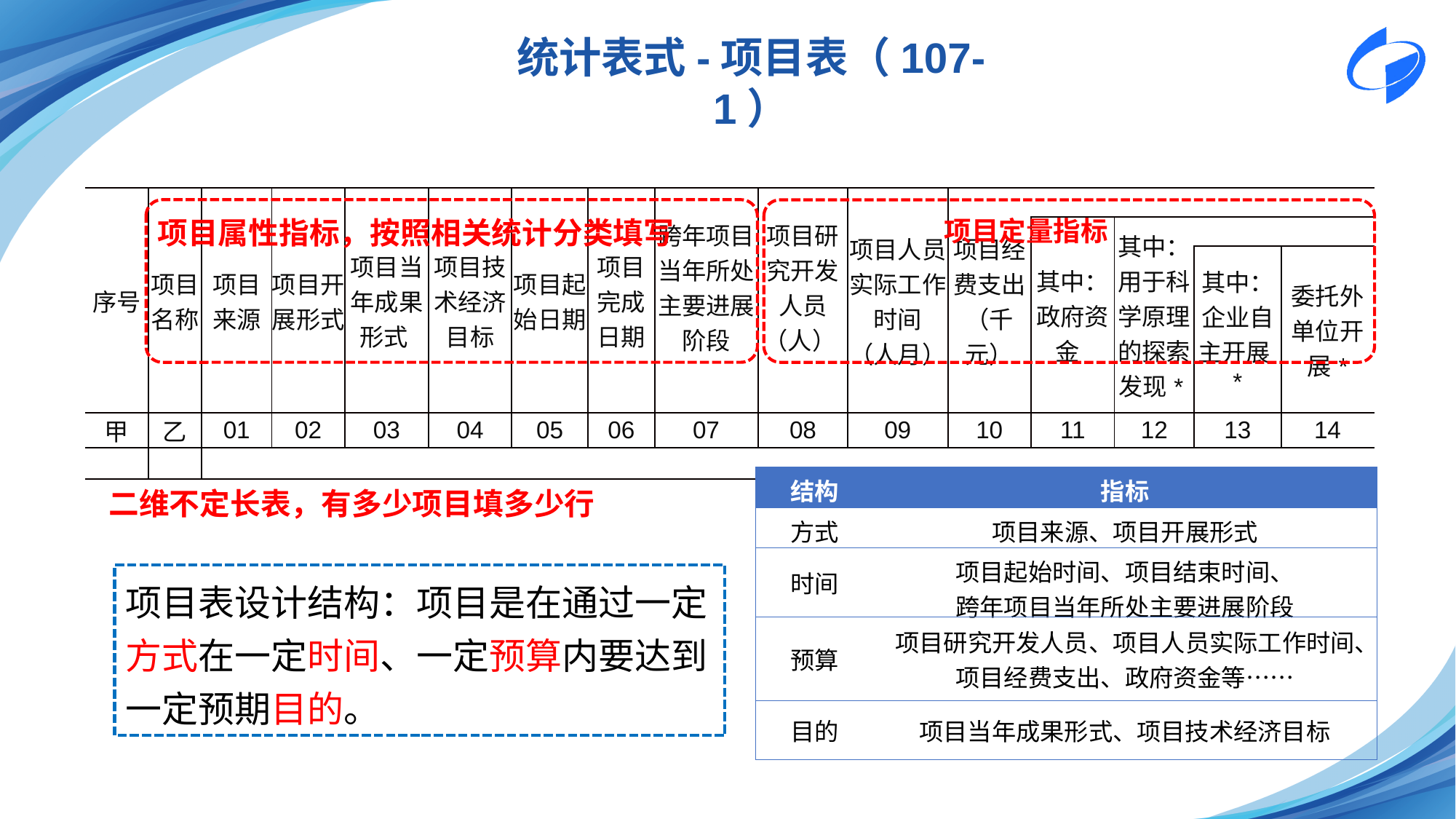

统计表式-项目表（107-1）
| 序号 | 项目名称 | 项目来源 | 项目开展形式 | 项目当年成果形式 | 项目技术经济目标 | 项目起始日期 | 项目完成日期 | 跨年项目当年所处主要进展阶段 | 项目研究开发人员 （人） | 项目人员实际工作时间 （人月） | 项目经费支出（千元） |  |  |  |  |
| --- | --- | --- | --- | --- | --- | --- | --- | --- | --- | --- | --- | --- | --- | --- | --- |
|  |  |  |  |  |  |  |  |  |  |  |  | 其中：政府资金 | 其中：用于科学原理的探索发现\* |  |  |
|  |  |  |  |  |  |  |  |  |  |  |  |  |  | 其中：企业自主开展\* | 委托外单位开展\* |
| 甲 | 乙 | 01 | 02 | 03 | 04 | 05 | 06 | 07 | 08 | 09 | 10 | 11 | 12 | 13 | 14 |
|  |  |  |  |  |  |  |  |  |  |  |  |  |  |  |  |

项目属性指标，按照相关统计分类填写
项目定量指标
| 结构 | 指标 |
| --- | --- |
| 方式 | 项目来源、项目开展形式 |
| 时间 | 项目起始时间、项目结束时间、 跨年项目当年所处主要进展阶段 |
| 预算 | 项目研究开发人员、项目人员实际工作时间、 项目经费支出、政府资金等…… |
| 目的 | 项目当年成果形式、项目技术经济目标 |
二维不定长表，有多少项目填多少行

项目表设计结构：项目是在通过一定方式在一定时间、一定预算内要达到一定预期目的。
8